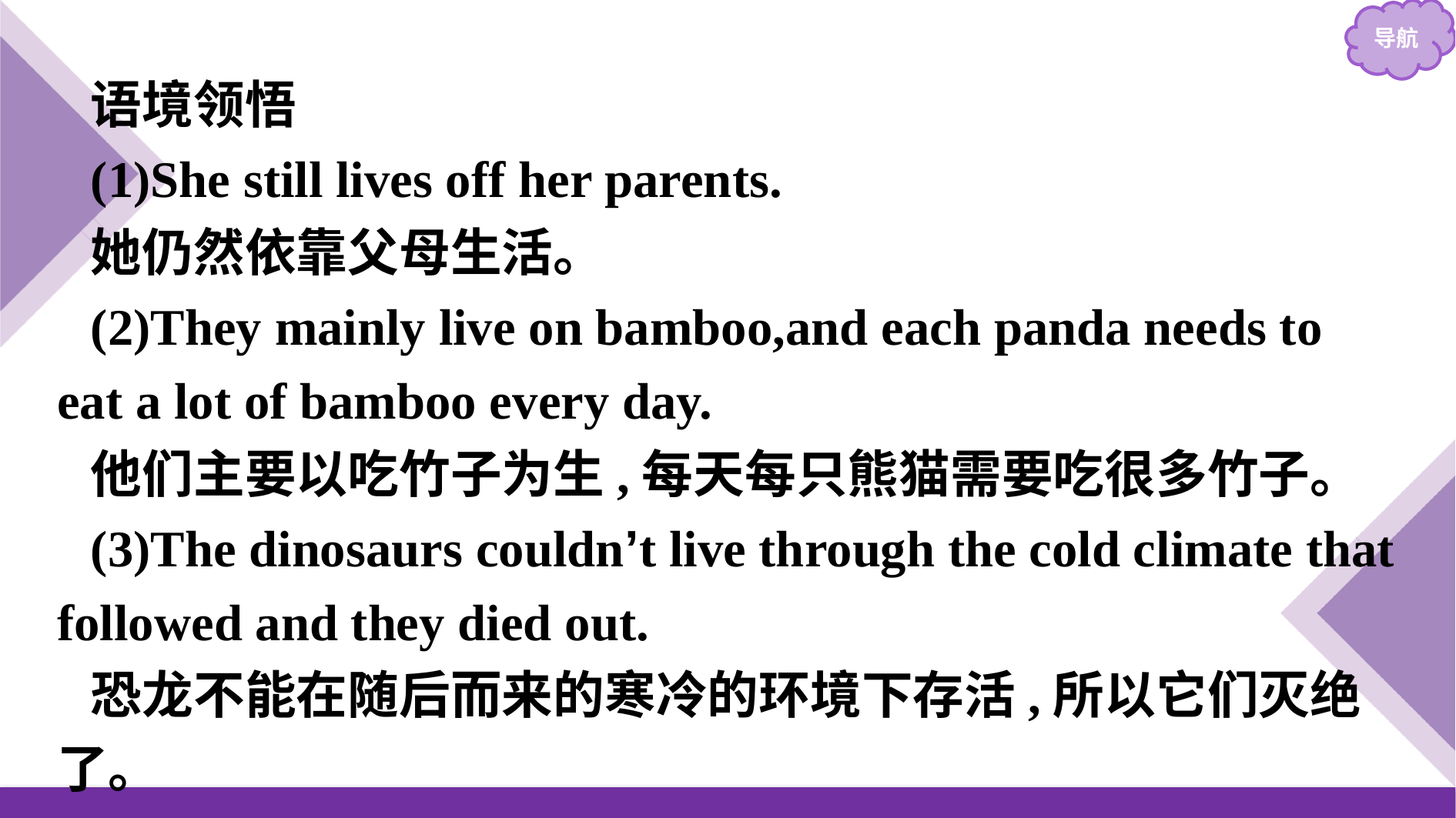

语境领悟
(1)She still lives off her parents.
她仍然依靠父母生活。
(2)They mainly live on bamboo,and each panda needs to eat a lot of bamboo every day.
他们主要以吃竹子为生,每天每只熊猫需要吃很多竹子。
(3)The dinosaurs couldn’t live through the cold climate that followed and they died out.
恐龙不能在随后而来的寒冷的环境下存活,所以它们灭绝了。